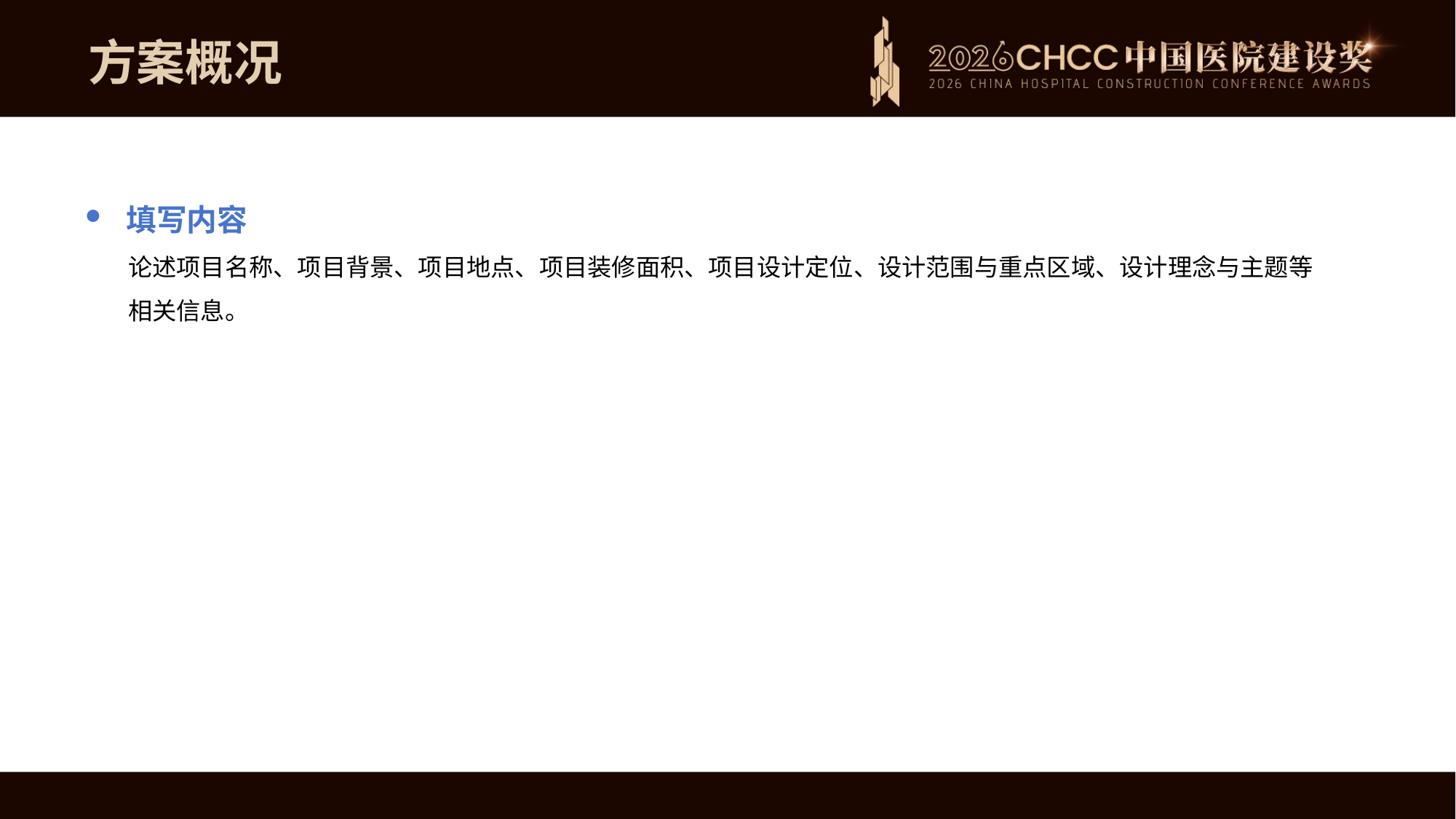

方案概况
填写内容
论述项目名称、项目背景、项目地点、项目装修面积、项目设计定位、设计范围与重点区域、设计理念与主题等相关信息。